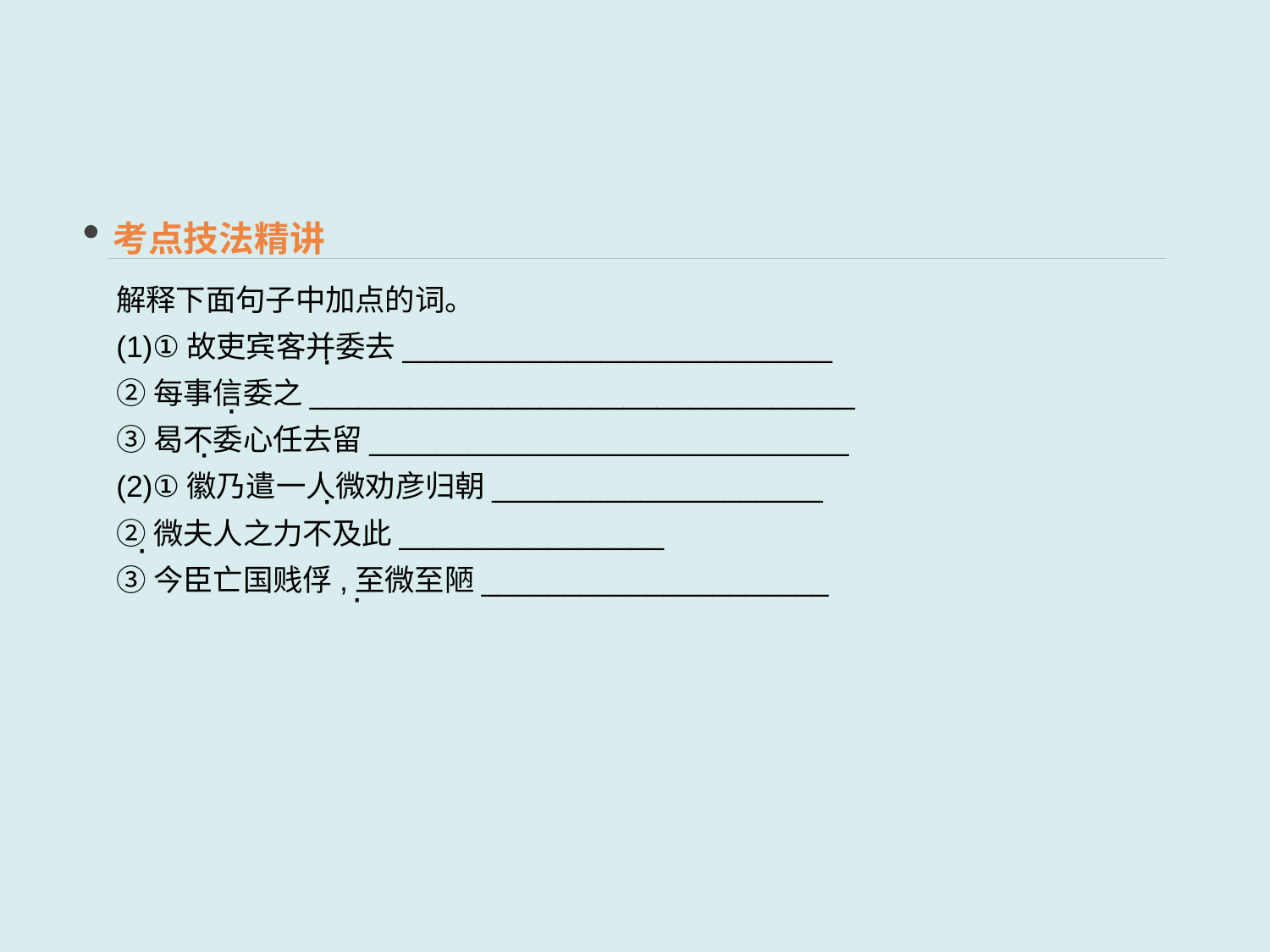

考点技法精讲

解释下面句子中加点的词。
(1)①故吏宾客并委去__________________________
②每事信委之_________________________________
③曷不委心任去留_____________________________
(2)①徽乃遣一人微劝彦归朝____________________
②微夫人之力不及此________________
③今臣亡国贱俘,至微至陋_____________________

·
·
·
·
·
·